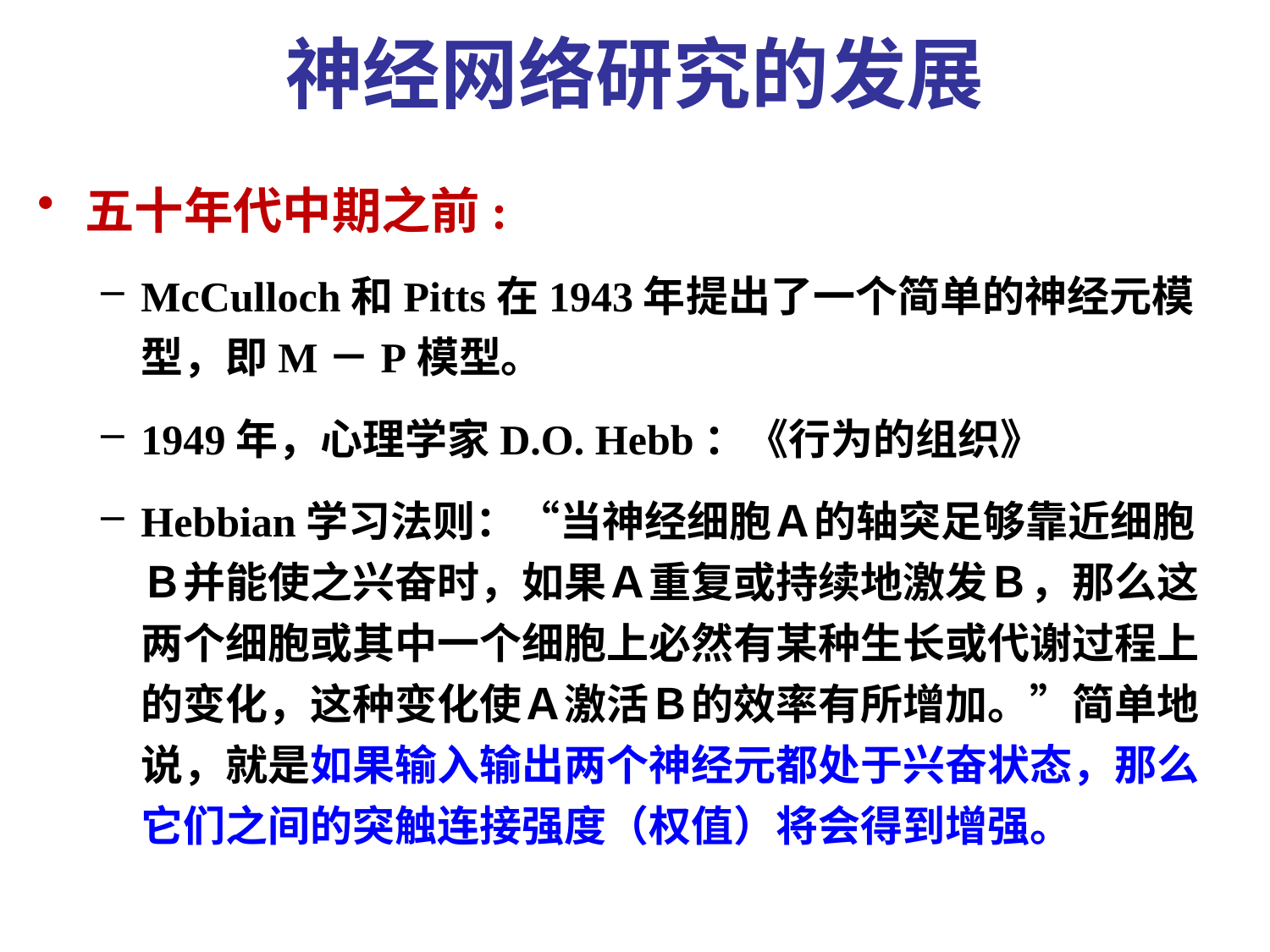

# 神经网络研究的发展
五十年代中期之前:
McCulloch和Pitts在1943年提出了一个简单的神经元模型，即M－P模型。
1949年，心理学家D.O. Hebb：《行为的组织》
Hebbian学习法则：“当神经细胞Ａ的轴突足够靠近细胞Ｂ并能使之兴奋时，如果Ａ重复或持续地激发Ｂ，那么这两个细胞或其中一个细胞上必然有某种生长或代谢过程上的变化，这种变化使Ａ激活Ｂ的效率有所增加。”简单地说，就是如果输入输出两个神经元都处于兴奋状态，那么它们之间的突触连接强度（权值）将会得到增强。